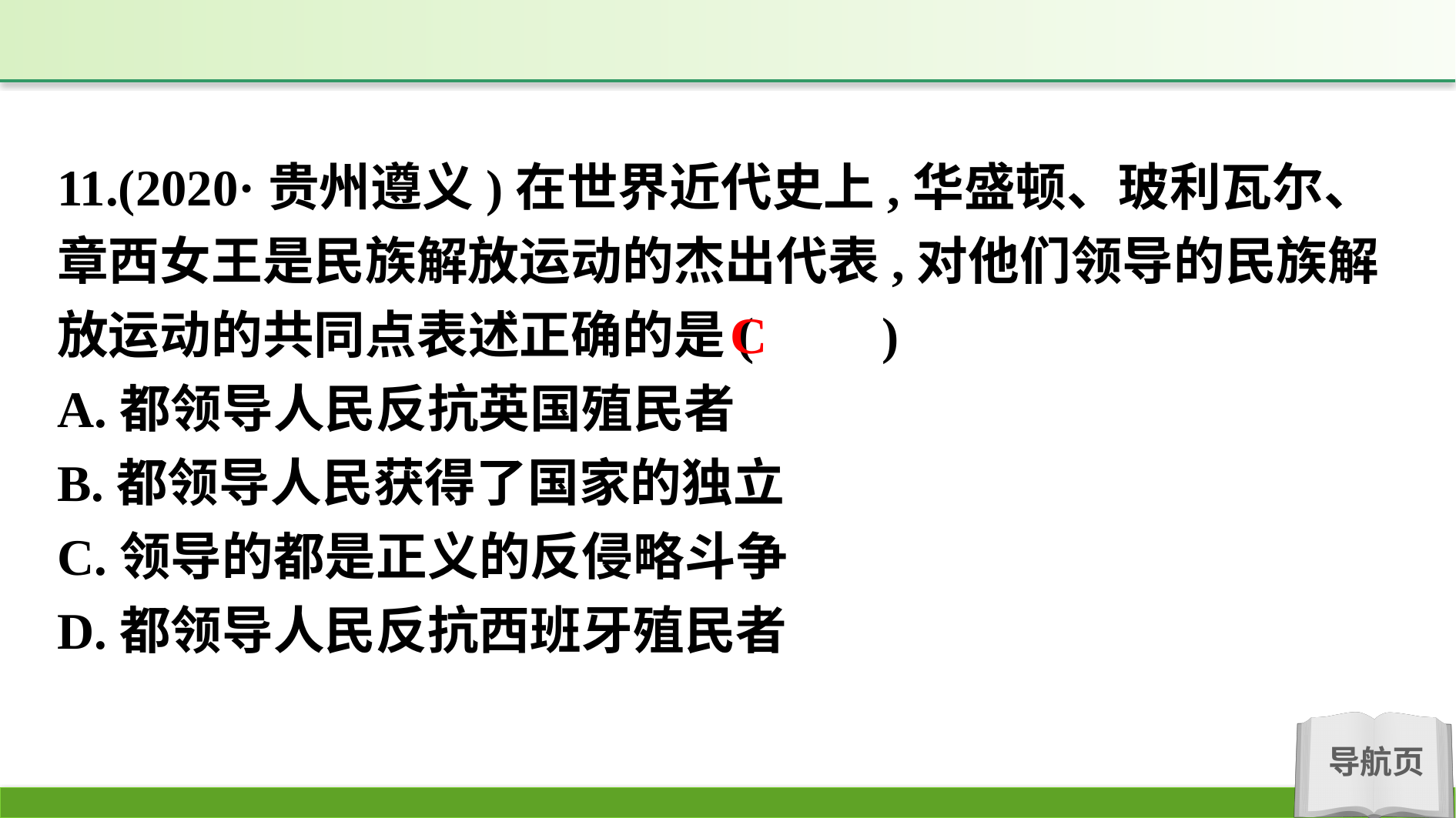

11.(2020·贵州遵义)在世界近代史上,华盛顿、玻利瓦尔、章西女王是民族解放运动的杰出代表,对他们领导的民族解放运动的共同点表述正确的是(　　)
A.都领导人民反抗英国殖民者
B.都领导人民获得了国家的独立
C.领导的都是正义的反侵略斗争
D.都领导人民反抗西班牙殖民者
C